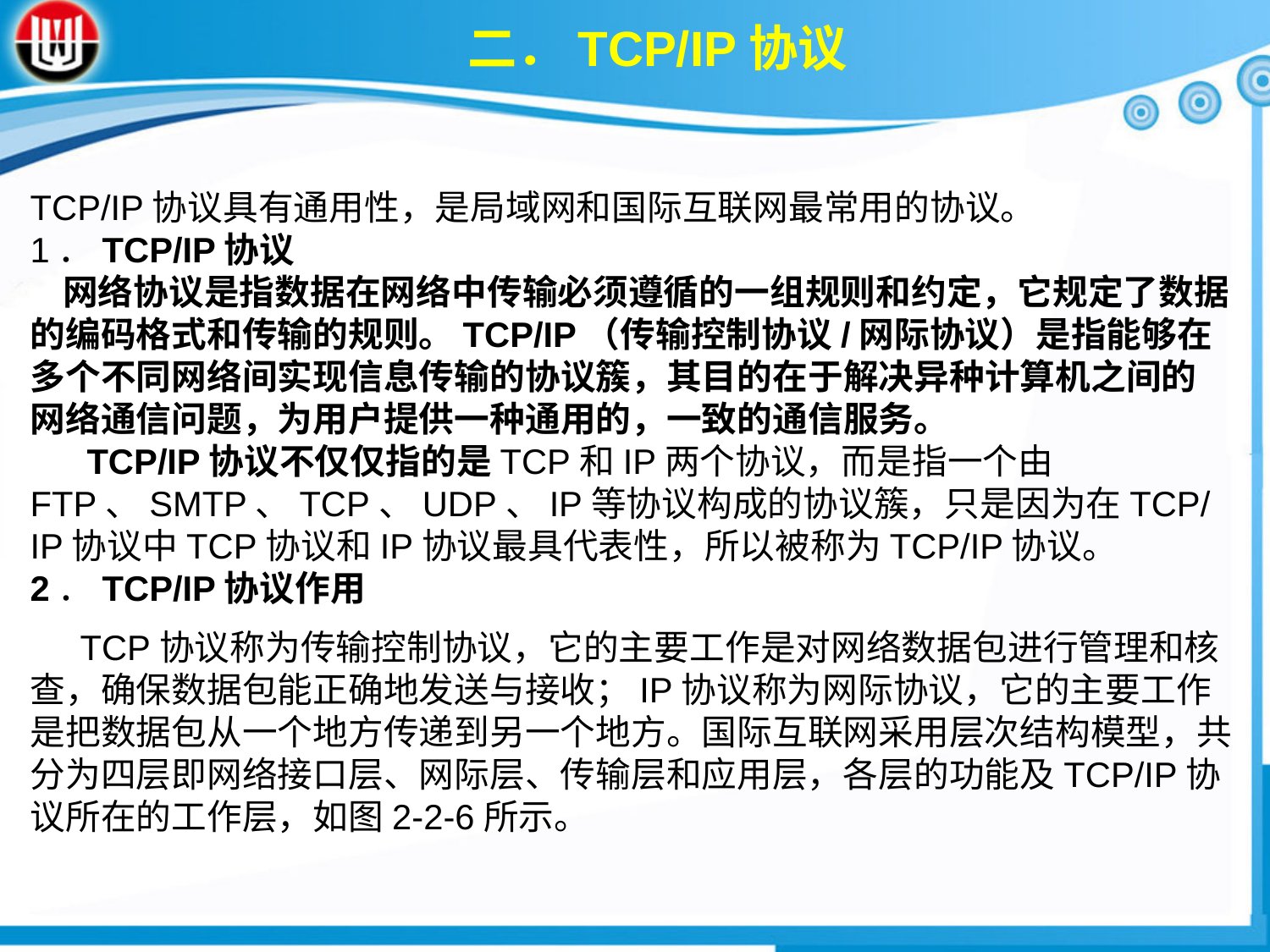

二．TCP/IP协议
TCP/IP协议具有通用性，是局域网和国际互联网最常用的协议。1．TCP/IP协议   网络协议是指数据在网络中传输必须遵循的一组规则和约定，它规定了数据的编码格式和传输的规则。TCP/IP（传输控制协议/网际协议）是指能够在多个不同网络间实现信息传输的协议簇，其目的在于解决异种计算机之间的网络通信问题，为用户提供一种通用的，一致的通信服务。  TCP/IP协议不仅仅指的是TCP和IP两个协议，而是指一个由FTP、SMTP、TCP、UDP、IP等协议构成的协议簇，只是因为在TCP/IP协议中TCP协议和IP协议最具代表性，所以被称为TCP/IP协议。
2．TCP/IP协议作用
   TCP协议称为传输控制协议，它的主要工作是对网络数据包进行管理和核查，确保数据包能正确地发送与接收；IP协议称为网际协议，它的主要工作是把数据包从一个地方传递到另一个地方。国际互联网采用层次结构模型，共分为四层即网络接口层、网际层、传输层和应用层，各层的功能及TCP/IP协议所在的工作层，如图2-2-6所示。